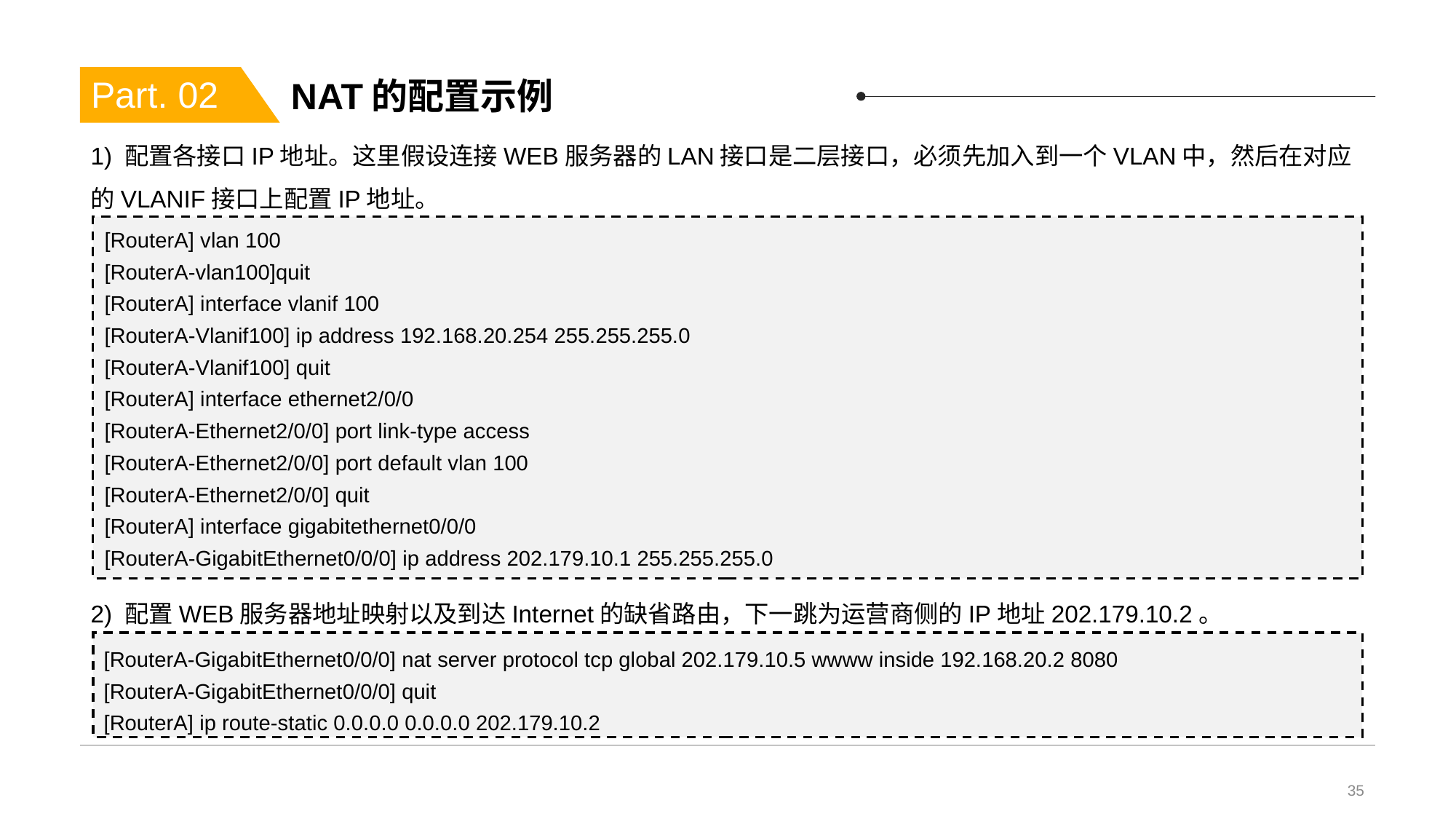

# NAT的配置示例
Part. 02
1) 配置各接口IP地址。这里假设连接WEB服务器的LAN接口是二层接口，必须先加入到一个VLAN中，然后在对应的VLANIF接口上配置IP地址。
[RouterA] vlan 100
[RouterA-vlan100]quit
[RouterA] interface vlanif 100
[RouterA-Vlanif100] ip address 192.168.20.254 255.255.255.0
[RouterA-Vlanif100] quit
[RouterA] interface ethernet2/0/0
[RouterA-Ethernet2/0/0] port link-type access
[RouterA-Ethernet2/0/0] port default vlan 100
[RouterA-Ethernet2/0/0] quit
[RouterA] interface gigabitethernet0/0/0
[RouterA-GigabitEthernet0/0/0] ip address 202.179.10.1 255.255.255.0

2) 配置WEB服务器地址映射以及到达Internet的缺省路由，下一跳为运营商侧的IP地址202.179.10.2。

[RouterA-GigabitEthernet0/0/0] nat server protocol tcp global 202.179.10.5 wwww inside 192.168.20.2 8080
[RouterA-GigabitEthernet0/0/0] quit
[RouterA] ip route-static 0.0.0.0 0.0.0.0 202.179.10.2
35